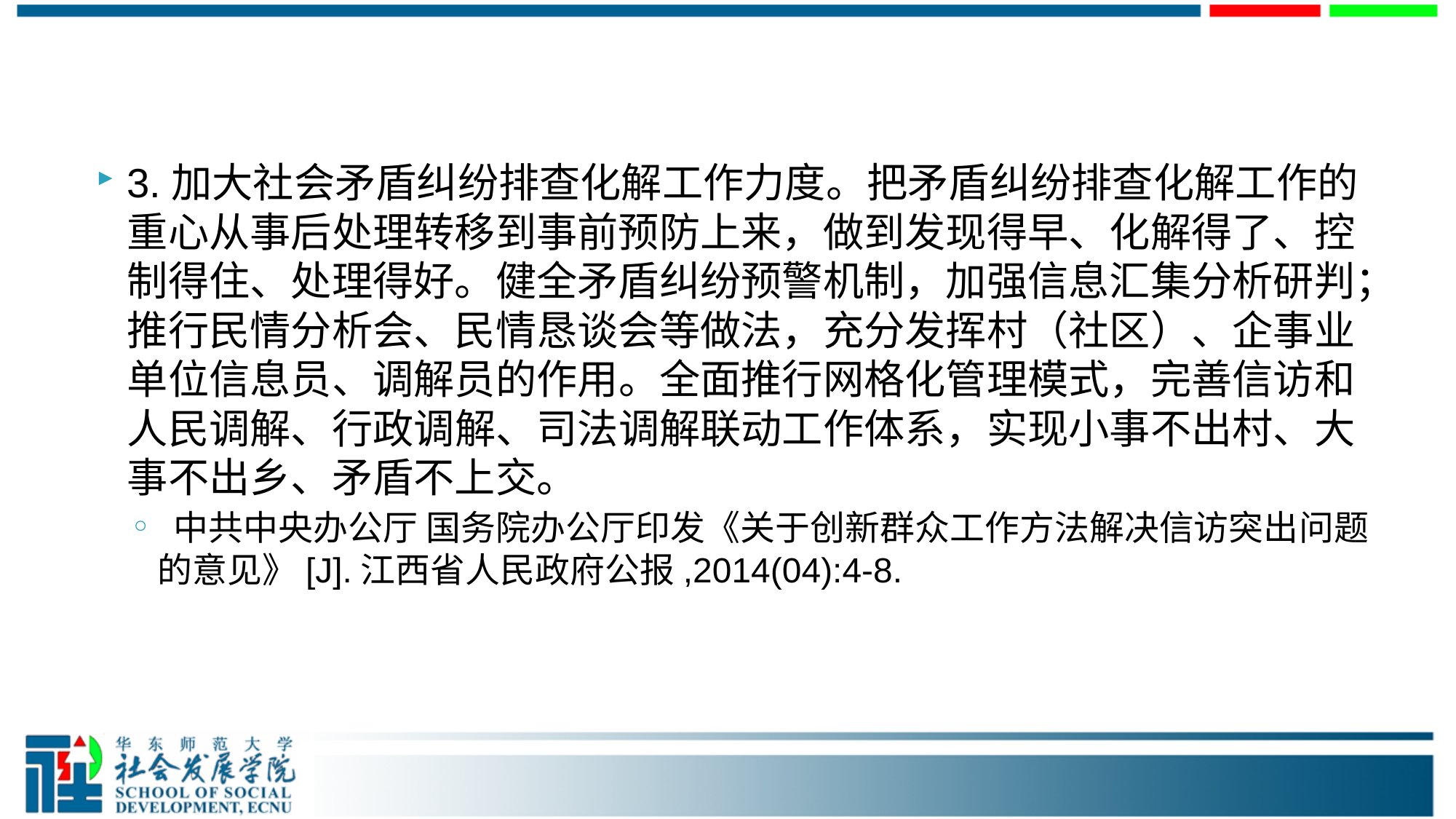

#
3.加大社会矛盾纠纷排查化解工作力度。把矛盾纠纷排查化解工作的重心从事后处理转移到事前预防上来，做到发现得早、化解得了、控制得住、处理得好。健全矛盾纠纷预警机制，加强信息汇集分析研判；推行民情分析会、民情恳谈会等做法，充分发挥村（社区）、企事业单位信息员、调解员的作用。全面推行网格化管理模式，完善信访和人民调解、行政调解、司法调解联动工作体系，实现小事不出村、大事不出乡、矛盾不上交。
 中共中央办公厅 国务院办公厅印发《关于创新群众工作方法解决信访突出问题的意见》[J].江西省人民政府公报,2014(04):4-8.